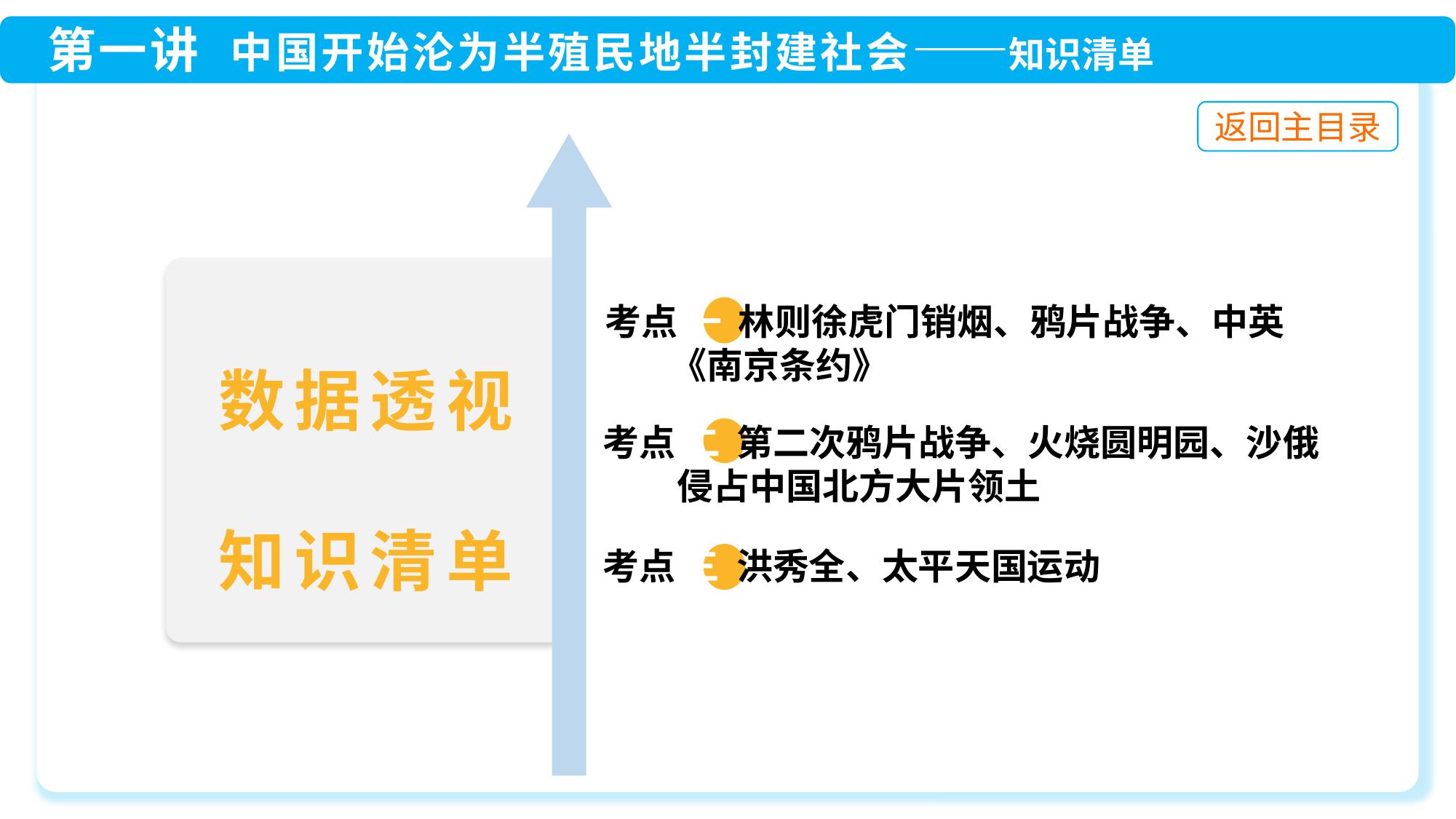

考点 一  林则徐虎门销烟、鸦片战争、中英
          《南京条约》
  考点 二  第二次鸦片战争、火烧圆明园、沙俄
           侵占中国北方大片领土
  考点 三  洪秀全、太平天国运动

数据透视
知识清单